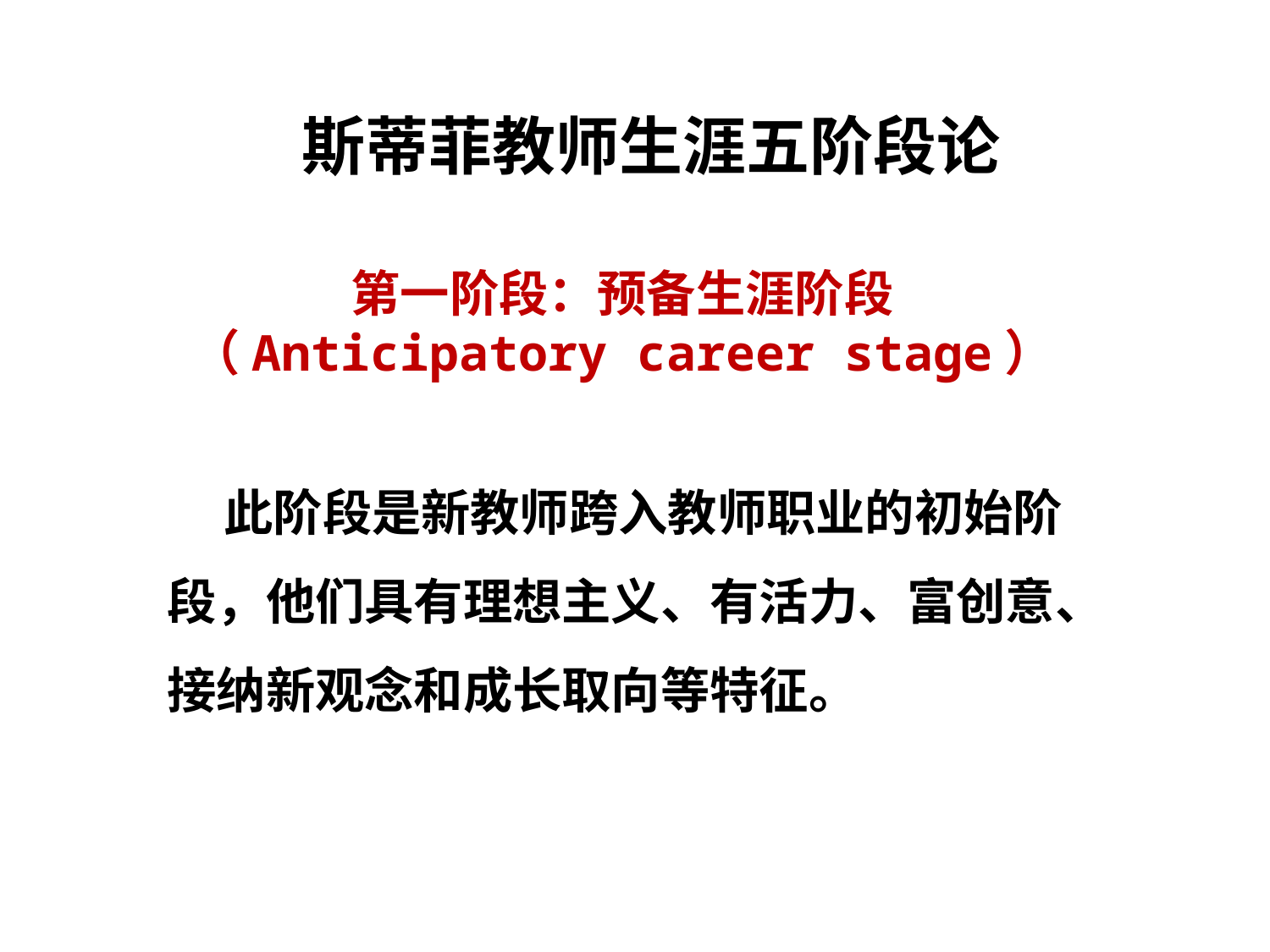

斯蒂菲教师生涯五阶段论
第一阶段：预备生涯阶段
（Anticipatory career stage）
    此阶段是新教师跨入教师职业的初始阶段，他们具有理想主义、有活力、富创意、接纳新观念和成长取向等特征。